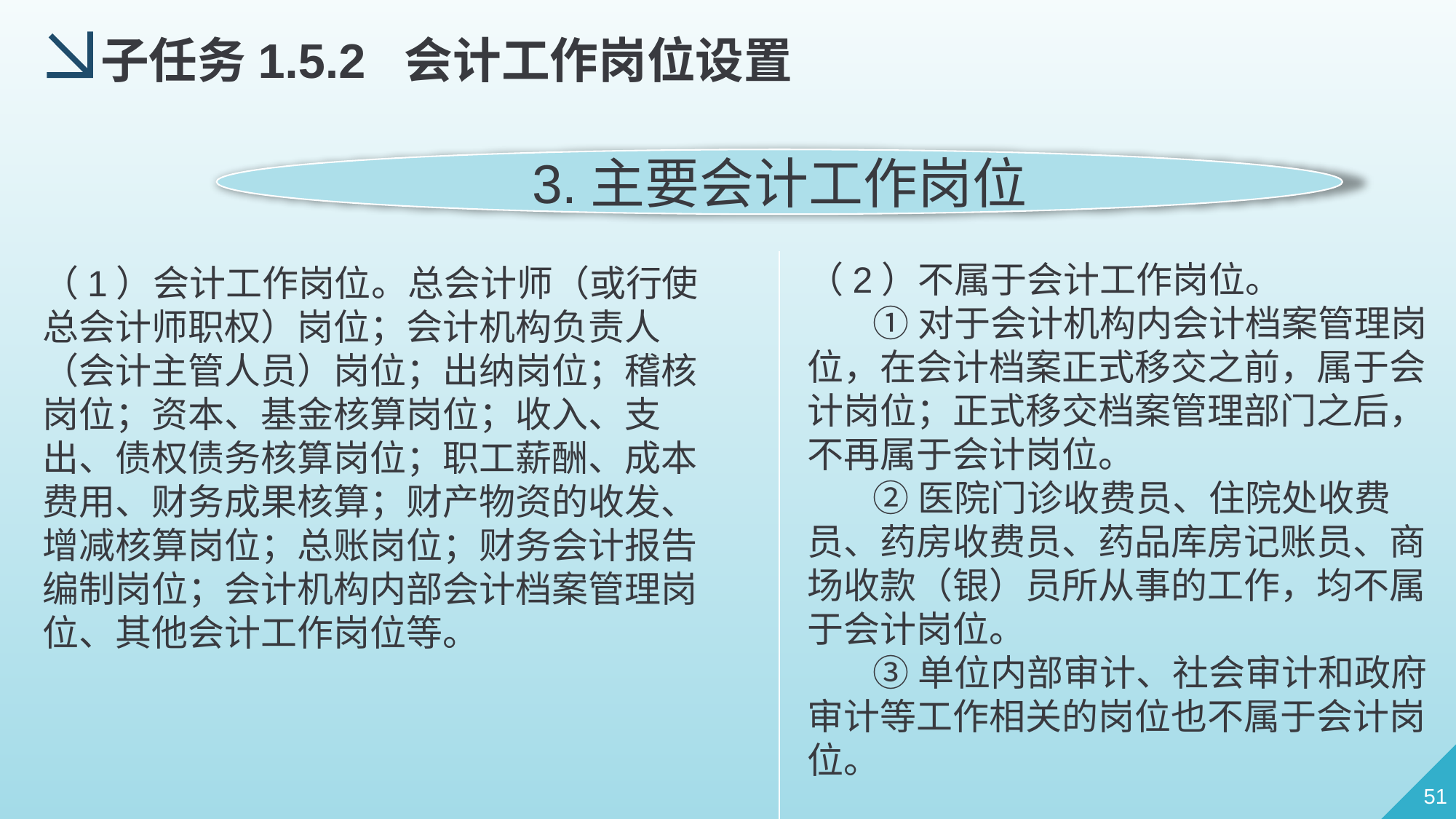

子任务1.5.2  会计工作岗位设置

3.主要会计工作岗位
（2）不属于会计工作岗位。
        ①对于会计机构内会计档案管理岗位，在会计档案正式移交之前，属于会计岗位；正式移交档案管理部门之后，不再属于会计岗位。
        ②医院门诊收费员、住院处收费员、药房收费员、药品库房记账员、商场收款（银）员所从事的工作，均不属于会计岗位。
        ③单位内部审计、社会审计和政府审计等工作相关的岗位也不属于会计岗位。
（1）会计工作岗位。总会计师（或行使总会计师职权）岗位；会计机构负责人（会计主管人员）岗位；出纳岗位；稽核岗位；资本、基金核算岗位；收入、支出、债权债务核算岗位；职工薪酬、成本费用、财务成果核算；财产物资的收发、增减核算岗位；总账岗位；财务会计报告编制岗位；会计机构内部会计档案管理岗位、其他会计工作岗位等。